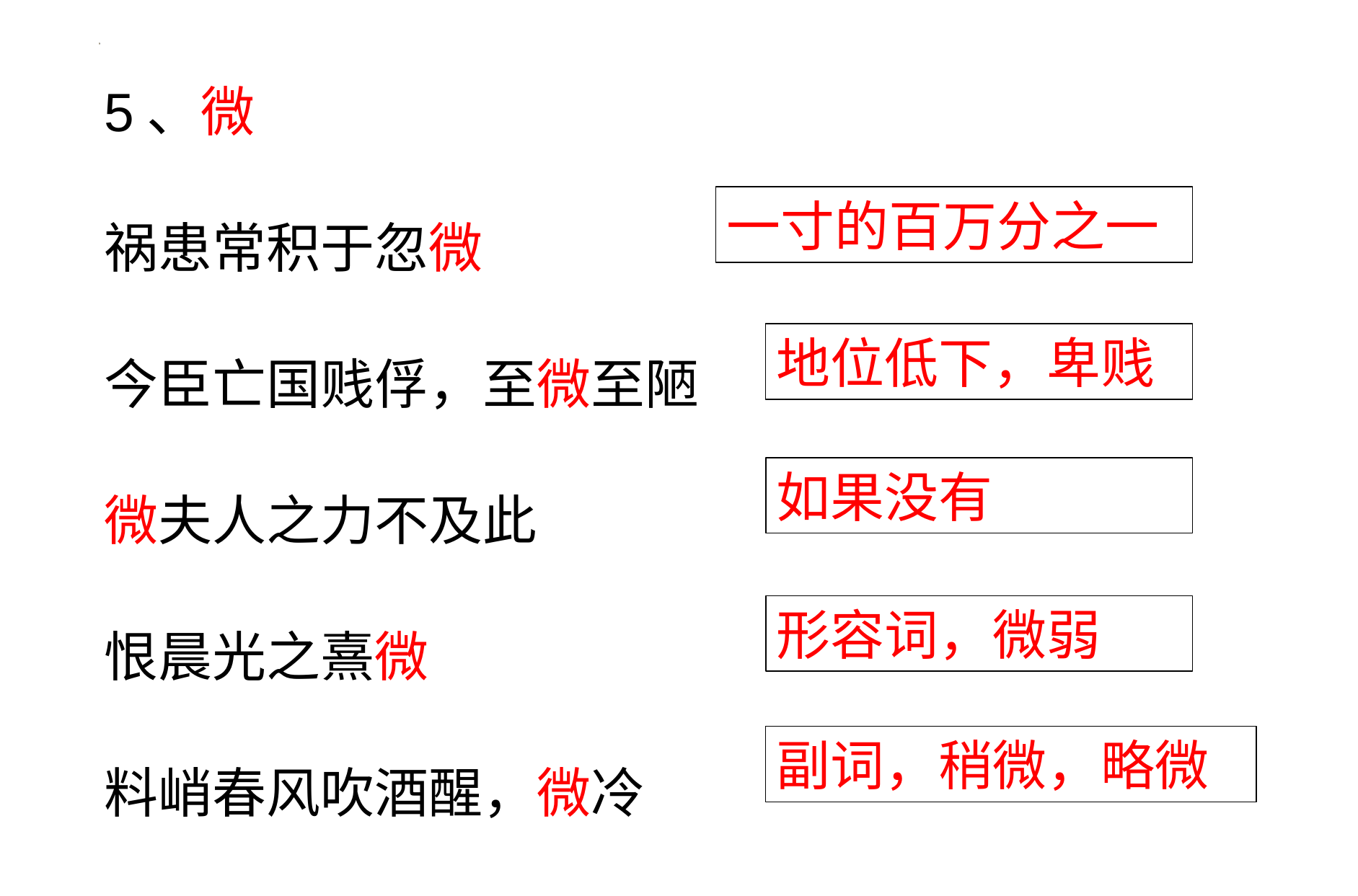

5、微
祸患常积于忽微
今臣亡国贱俘，至微至陋
微夫人之力不及此
恨晨光之熹微
料峭春风吹酒醒，微冷
一寸的百万分之一
地位低下，卑贱
如果没有
形容词，微弱
副词，稍微，略微